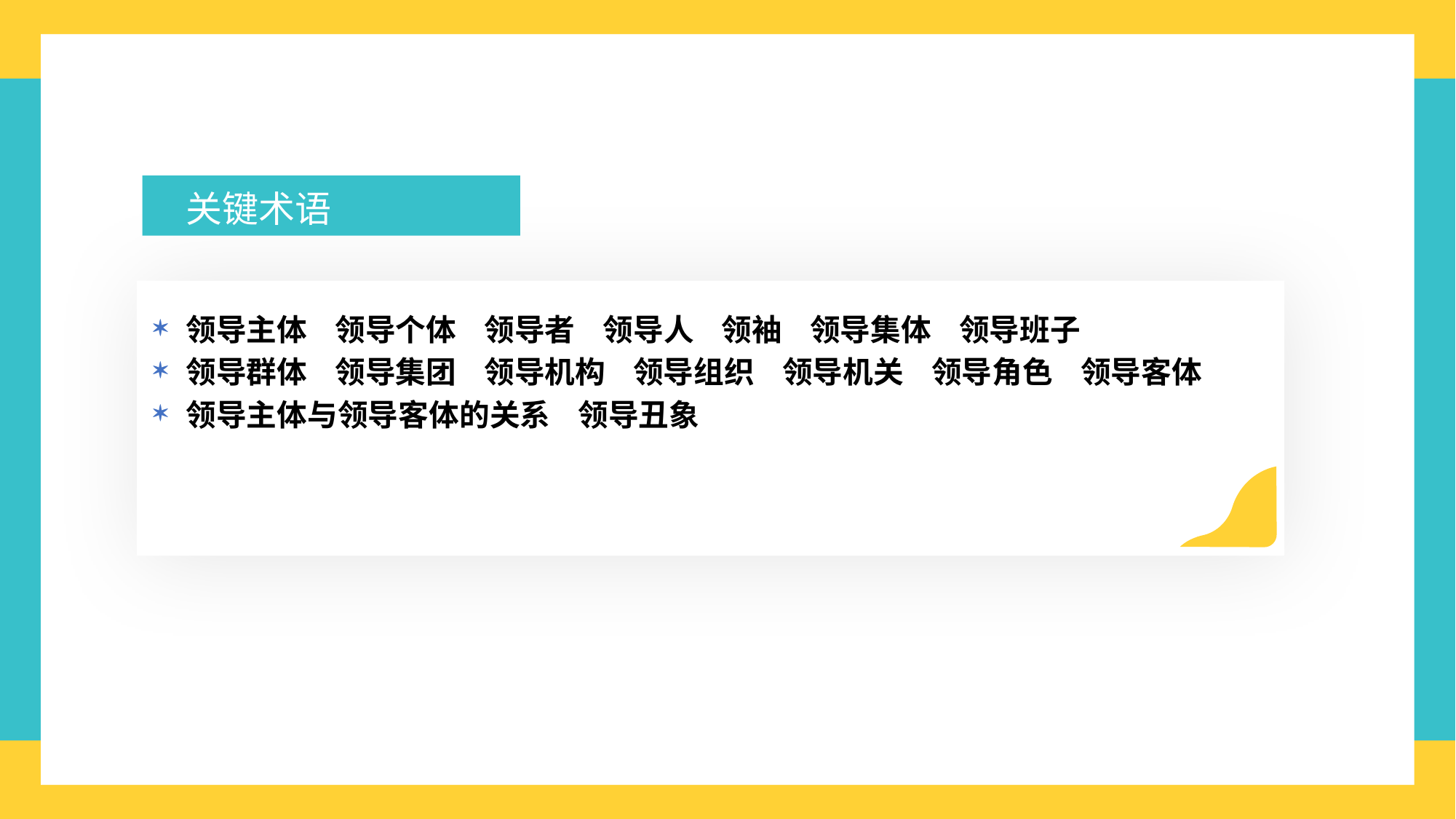

关键术语

领导主体    领导个体    领导者    领导人    领袖    领导集体    领导班子
领导群体    领导集团    领导机构    领导组织    领导机关    领导角色    领导客体
领导主体与领导客体的关系    领导丑象